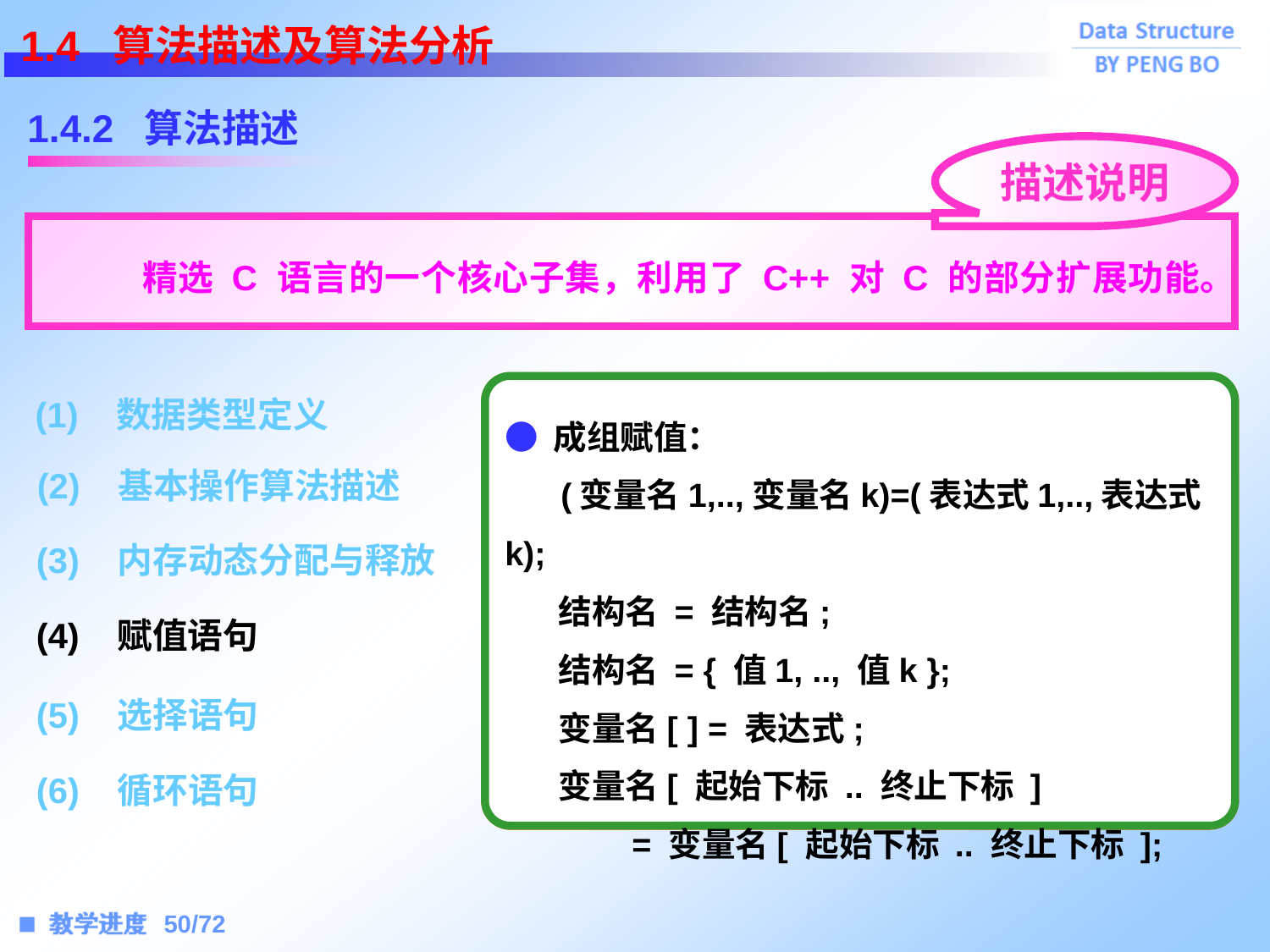

1.4  算法描述及算法分析

1.4.2  算法描述

描述说明
        精选 C 语言的一个核心子集，利用了 C++ 对 C 的部分扩展功能。

● 成组赋值：
      (变量名1,..,变量名k)=(表达式1,..,表达式k);
      结构名 = 结构名;
      结构名 = { 值1, .., 值k };
      变量名[ ] = 表达式;
      变量名[ 起始下标 .. 终止下标 ]
	= 变量名[ 起始下标 .. 终止下标 ];

● 简单赋值：
        变量名=表达式;
● 串联赋值：
        变量名1=变量名2=..=表达式;
● 条件赋值：
        变量名=条件表达式?表达式T:表达式F;
 (1)   数据类型定义
 (7)   结束语句
 (2)   基本操作算法描述
 (8)   输入和输出语句
 (3)   内存动态分配与释放
 (9)   基本函数
 (4)   赋值语句
(10)  逻辑运算
(11)  注释语句
 (5)   选择语句
 (6)   循环语句